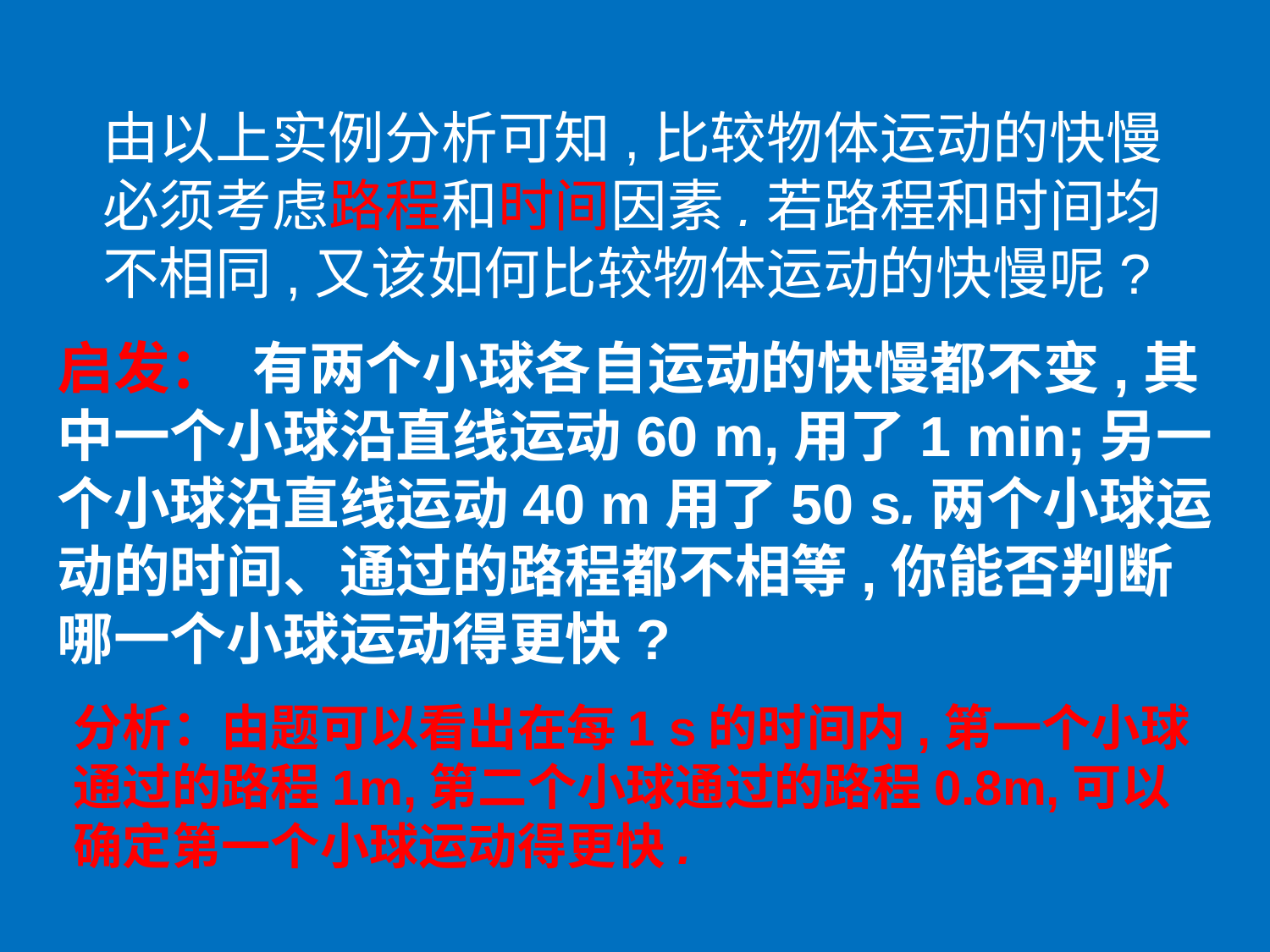

由以上实例分析可知,比较物体运动的快慢必须考虑路程和时间因素.若路程和时间均不相同,又该如何比较物体运动的快慢呢?
启发：  有两个小球各自运动的快慢都不变,其中一个小球沿直线运动60 m,用了1 min;另一个小球沿直线运动40 m用了50 s.两个小球运动的时间、通过的路程都不相等,你能否判断哪一个小球运动得更快?
分析：由题可以看出在每1 s的时间内,第一个小球通过的路程1m,第二个小球通过的路程0.8m,可以确定第一个小球运动得更快.